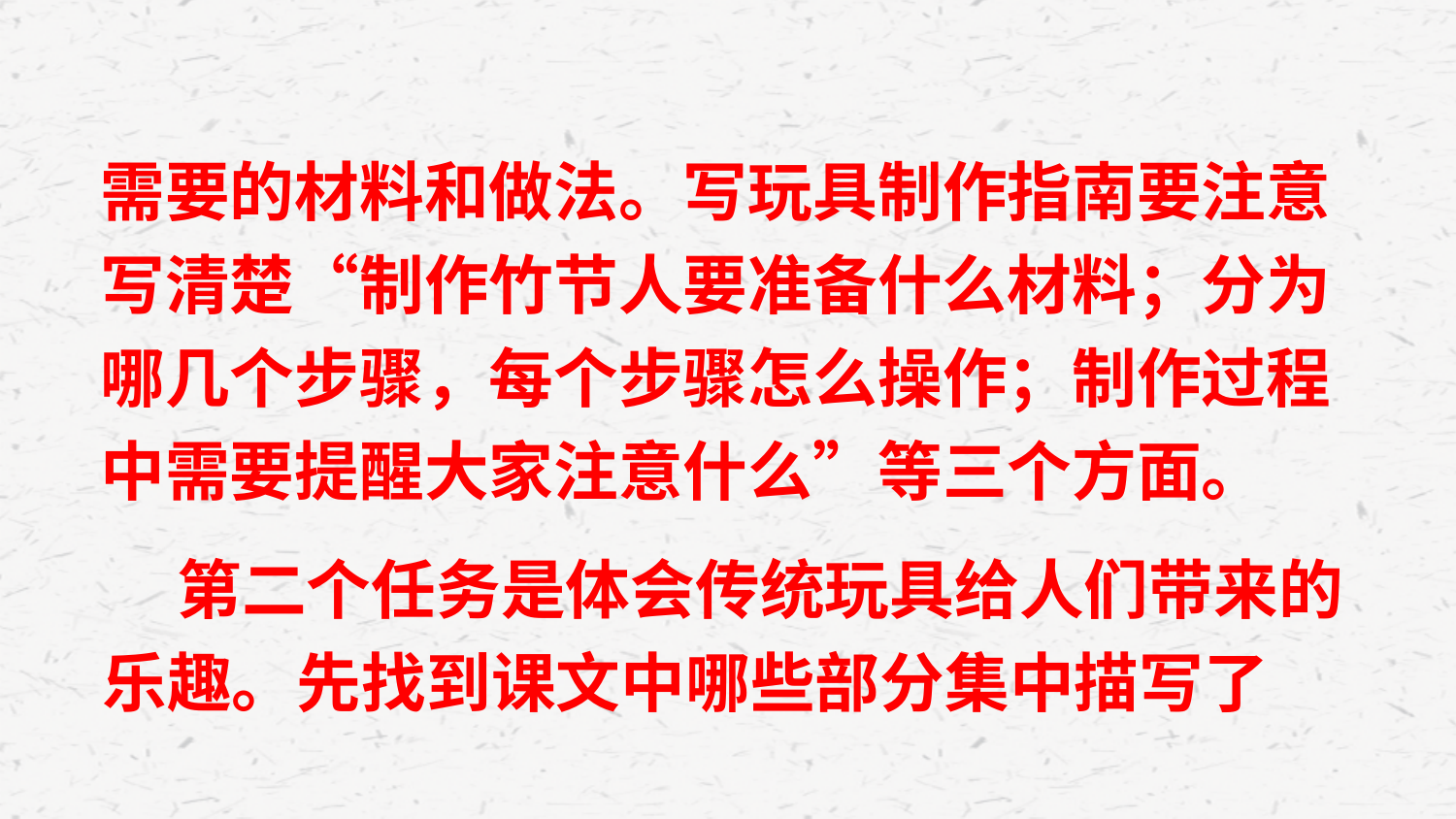

需要的材料和做法。写玩具制作指南要注意写清楚“制作竹节人要准备什么材料；分为哪几个步骤，每个步骤怎么操作；制作过程中需要提醒大家注意什么”等三个方面。
    第二个任务是体会传统玩具给人们带来的乐趣。先找到课文中哪些部分集中描写了